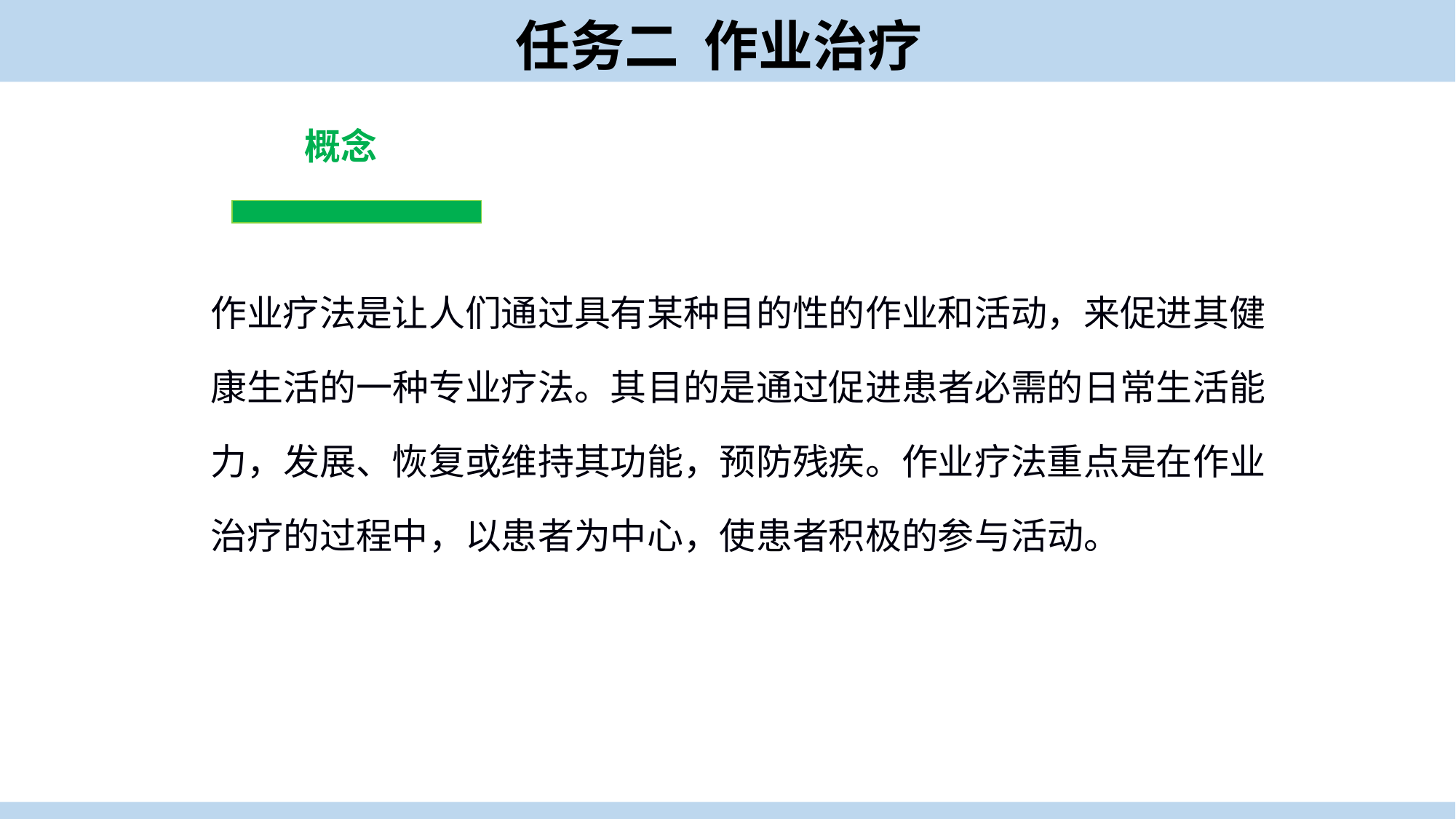

任务二  作业治疗
概念

作业疗法是让人们通过具有某种目的性的作业和活动，来促进其健康生活的一种专业疗法。其目的是通过促进患者必需的日常生活能力，发展、恢复或维持其功能，预防残疾。作业疗法重点是在作业治疗的过程中，以患者为中心，使患者积极的参与活动。